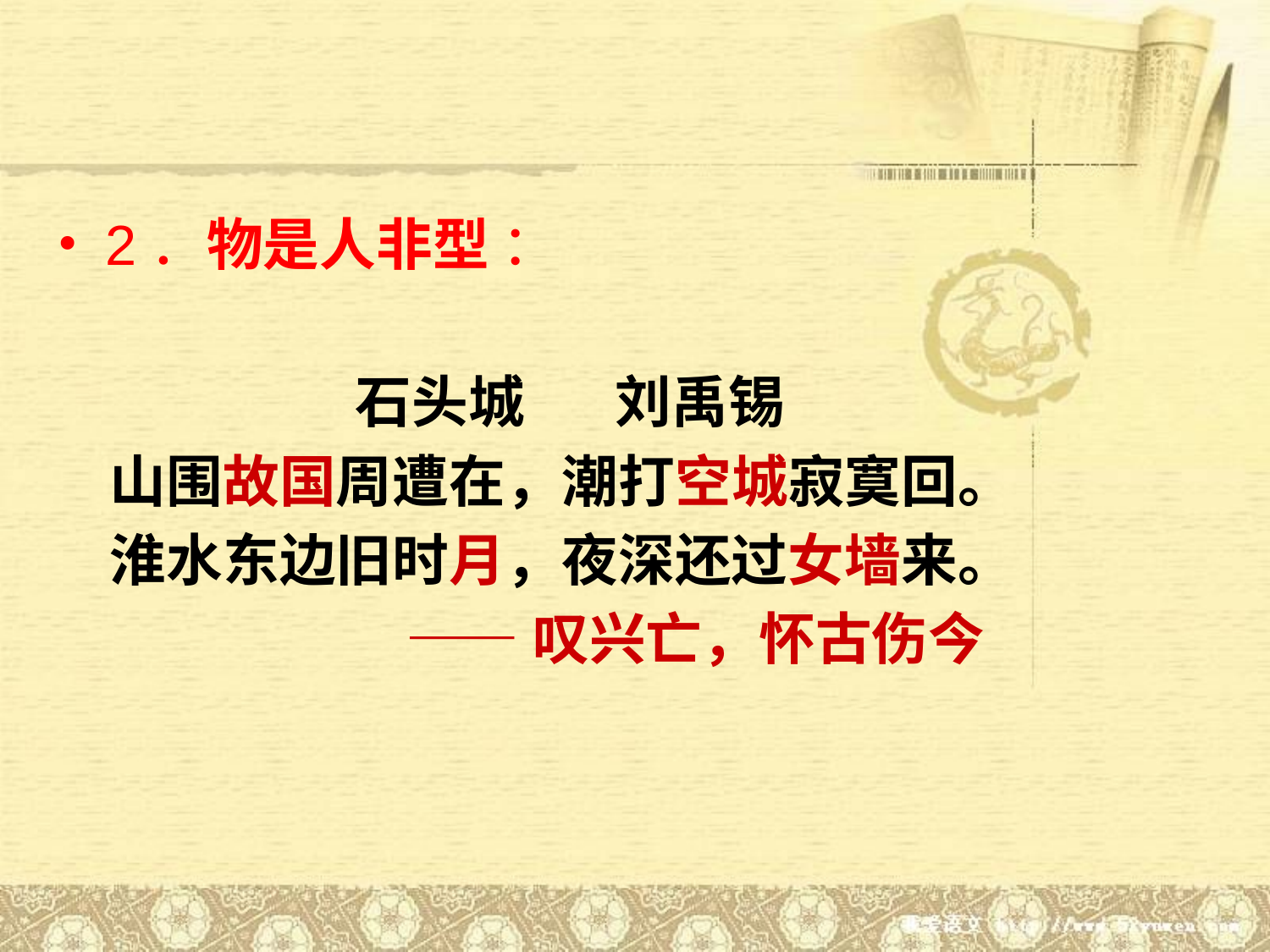

2．物是人非型 ：

                      石头城       刘禹锡
   山围故国周遭在，潮打空城寂寞回。
   淮水东边旧时月，夜深还过女墙来。
                           ——叹兴亡，怀古伤今